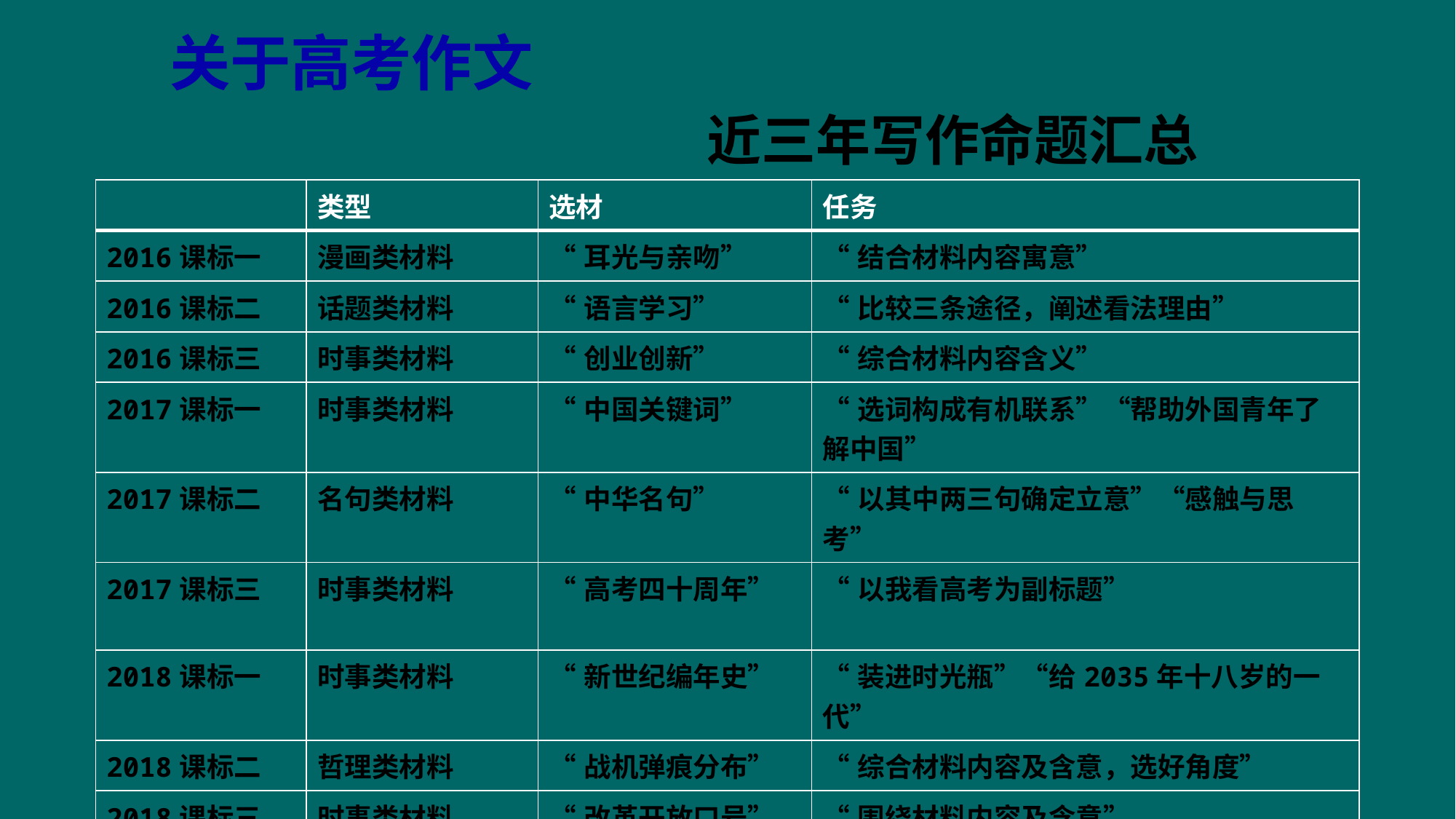

关于高考作文
# 近三年写作命题汇总
|  | 类型 | 选材 | 任务 |
| --- | --- | --- | --- |
| 2016课标一 | 漫画类材料 | “耳光与亲吻” | “结合材料内容寓意” |
| 2016课标二 | 话题类材料 | “语言学习” | “比较三条途径，阐述看法理由” |
| 2016课标三 | 时事类材料 | “创业创新” | “综合材料内容含义” |
| 2017课标一 | 时事类材料 | “中国关键词” | “选词构成有机联系”“帮助外国青年了解中国” |
| 2017课标二 | 名句类材料 | “中华名句” | “以其中两三句确定立意”“感触与思考” |
| 2017课标三 | 时事类材料 | “高考四十周年” | “以我看高考为副标题” |
| 2018课标一 | 时事类材料 | “新世纪编年史” | “装进时光瓶”“给2035年十八岁的一代” |
| 2018课标二 | 哲理类材料 | “战机弹痕分布” | “综合材料内容及含意，选好角度” |
| 2018课标三 | 时事类材料 | “改革开放口号” | “围绕材料内容及含意” |